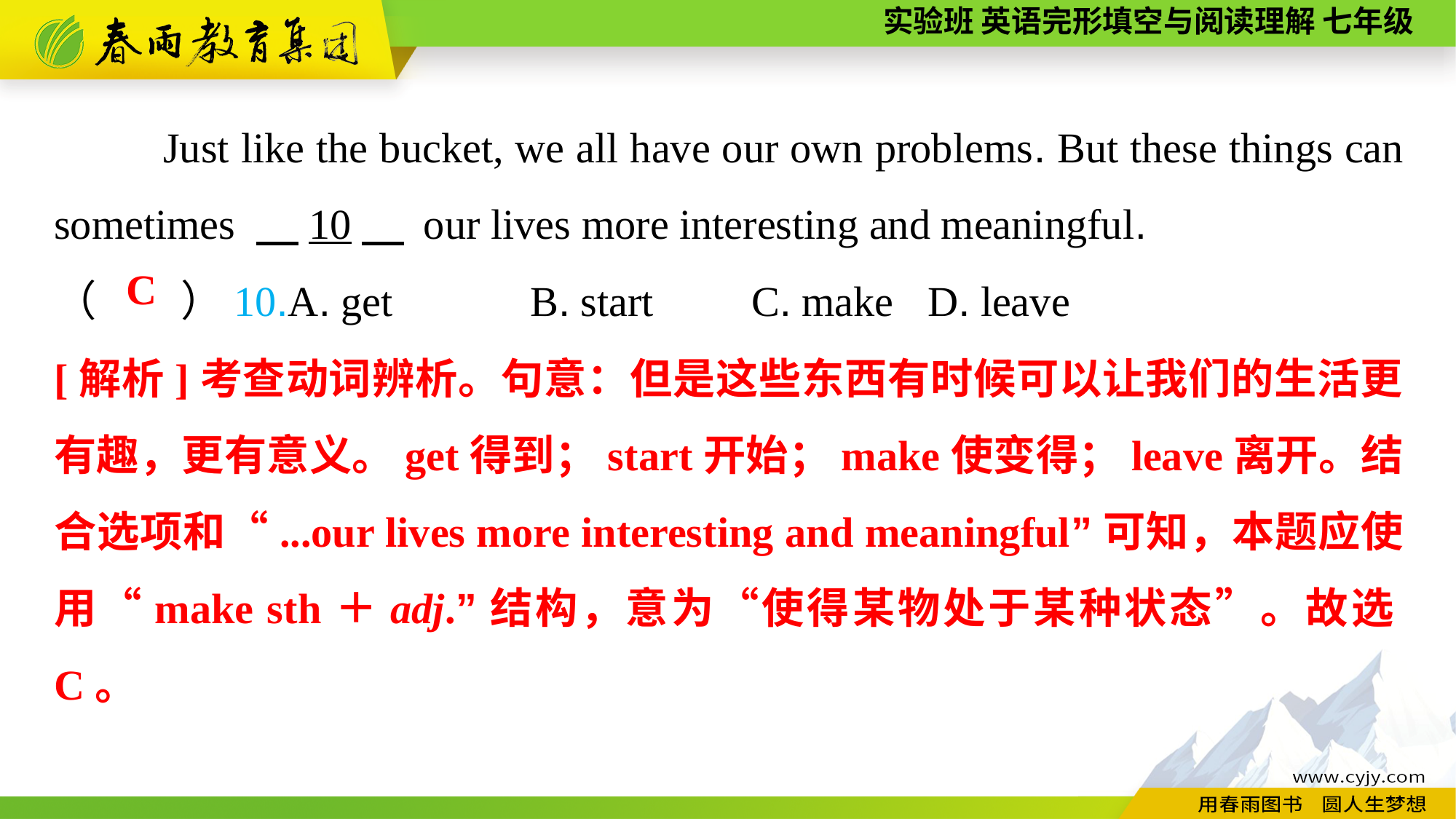

Just like the bucket, we all have our own problems. But these things can sometimes 　10　 our lives more interesting and meaningful.
（　　）10.A. get             B. start	    C. make	D. leave
C
[解析]考查动词辨析。句意：但是这些东西有时候可以让我们的生活更有趣，更有意义。get得到；start开始；make使变得；leave离开。结合选项和“...our lives more interesting and meaningful”可知，本题应使用“make sth＋adj.”结构，意为“使得某物处于某种状态”。故选C。